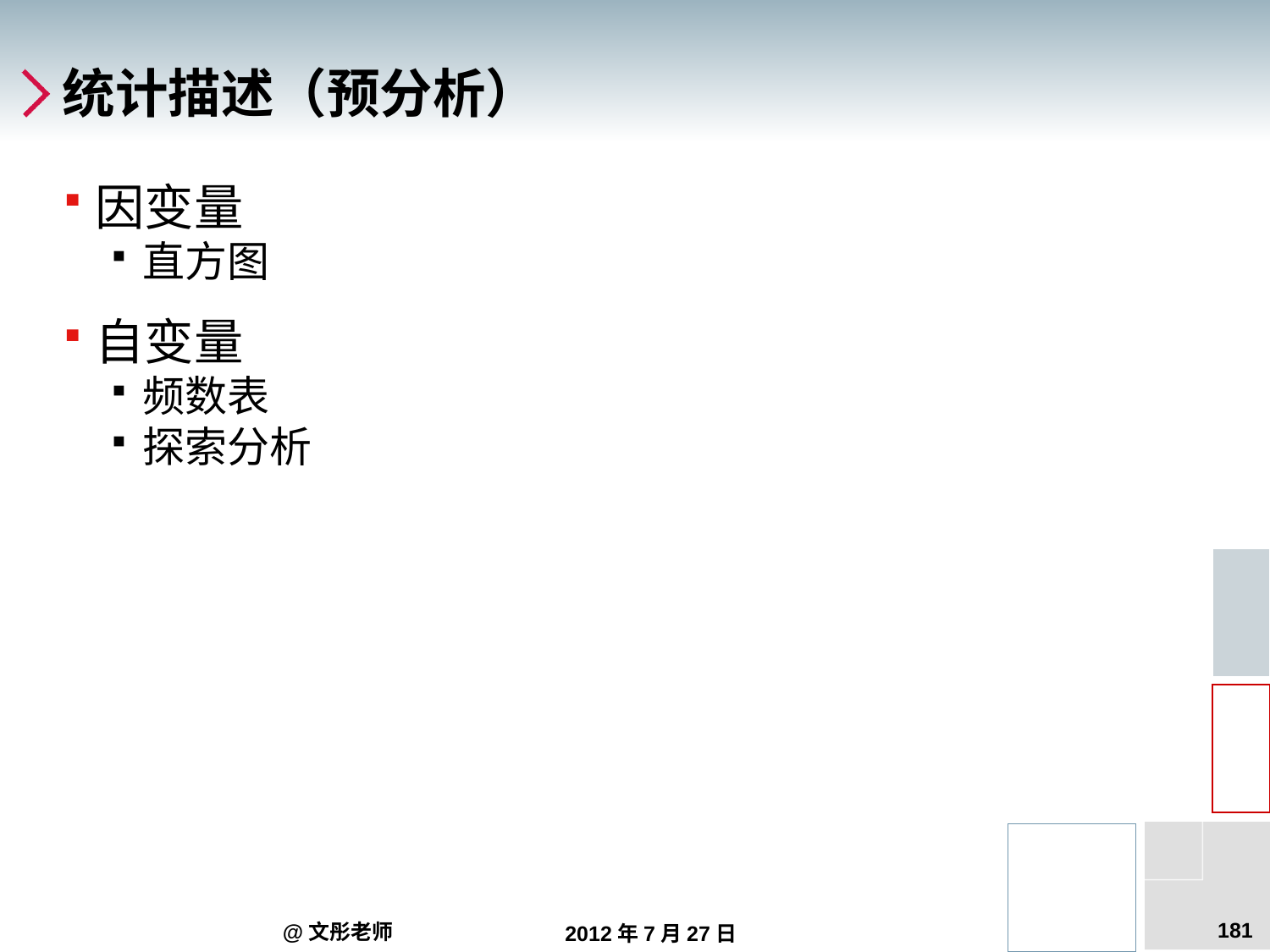

# 统计描述（预分析）
因变量
直方图
自变量
频数表
探索分析
181
@文彤老师

2012年7月27日